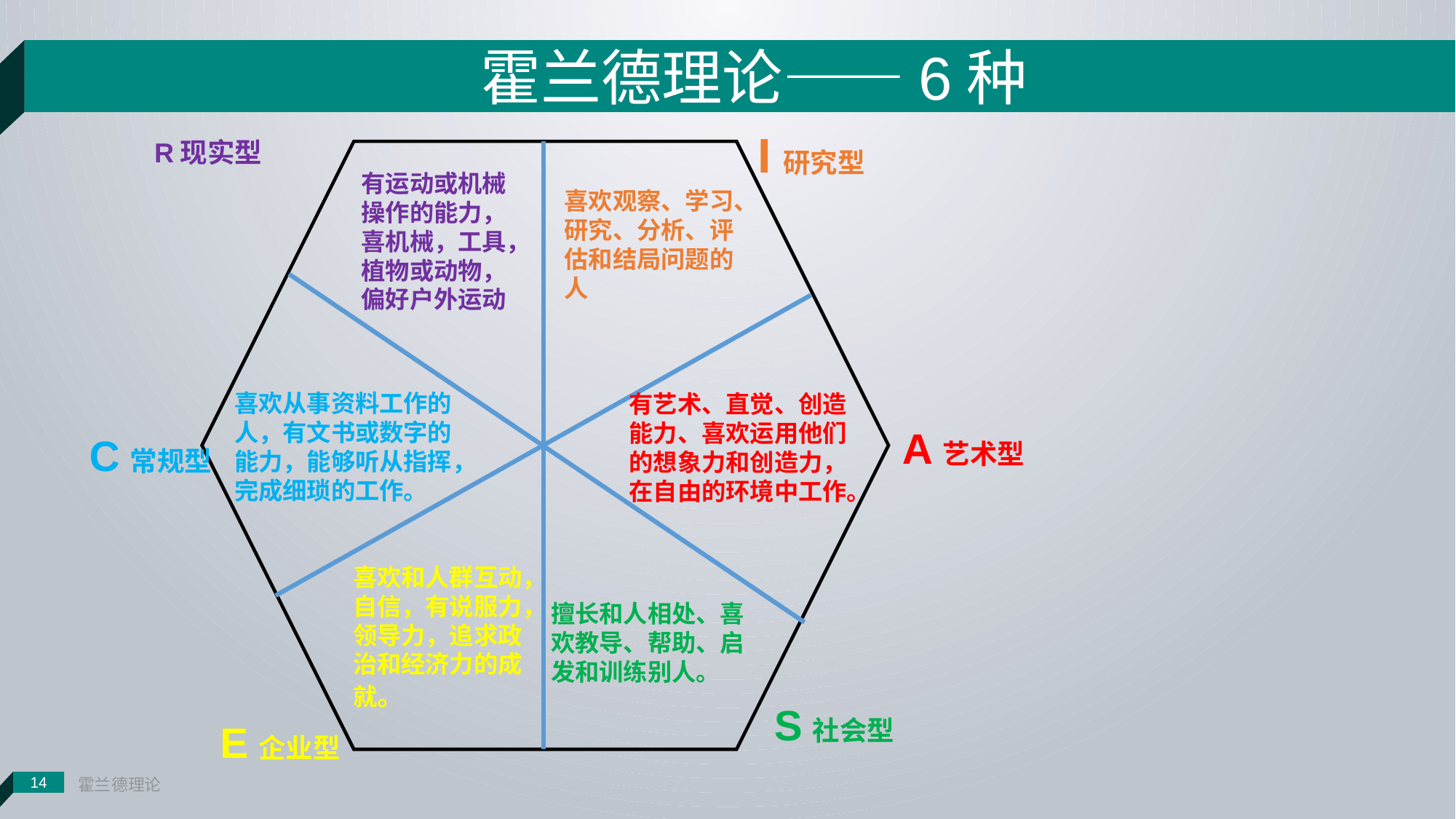

霍兰德理论——6种
I研究型
R现实型

有运动或机械操作的能力，喜机械，工具，植物或动物，偏好户外运动
喜欢观察、学习、研究、分析、评估和结局问题的人
喜欢从事资料工作的人，有文书或数字的能力，能够听从指挥，完成细琐的工作。
有艺术、直觉、创造能力、喜欢运用他们的想象力和创造力，在自由的环境中工作。
A艺术型
C常规型
喜欢和人群互动，自信，有说服力，领导力，追求政治和经济力的成就。
擅长和人相处、喜欢教导、帮助、启发和训练别人。
S社会型
E企业型
霍兰德理论

14